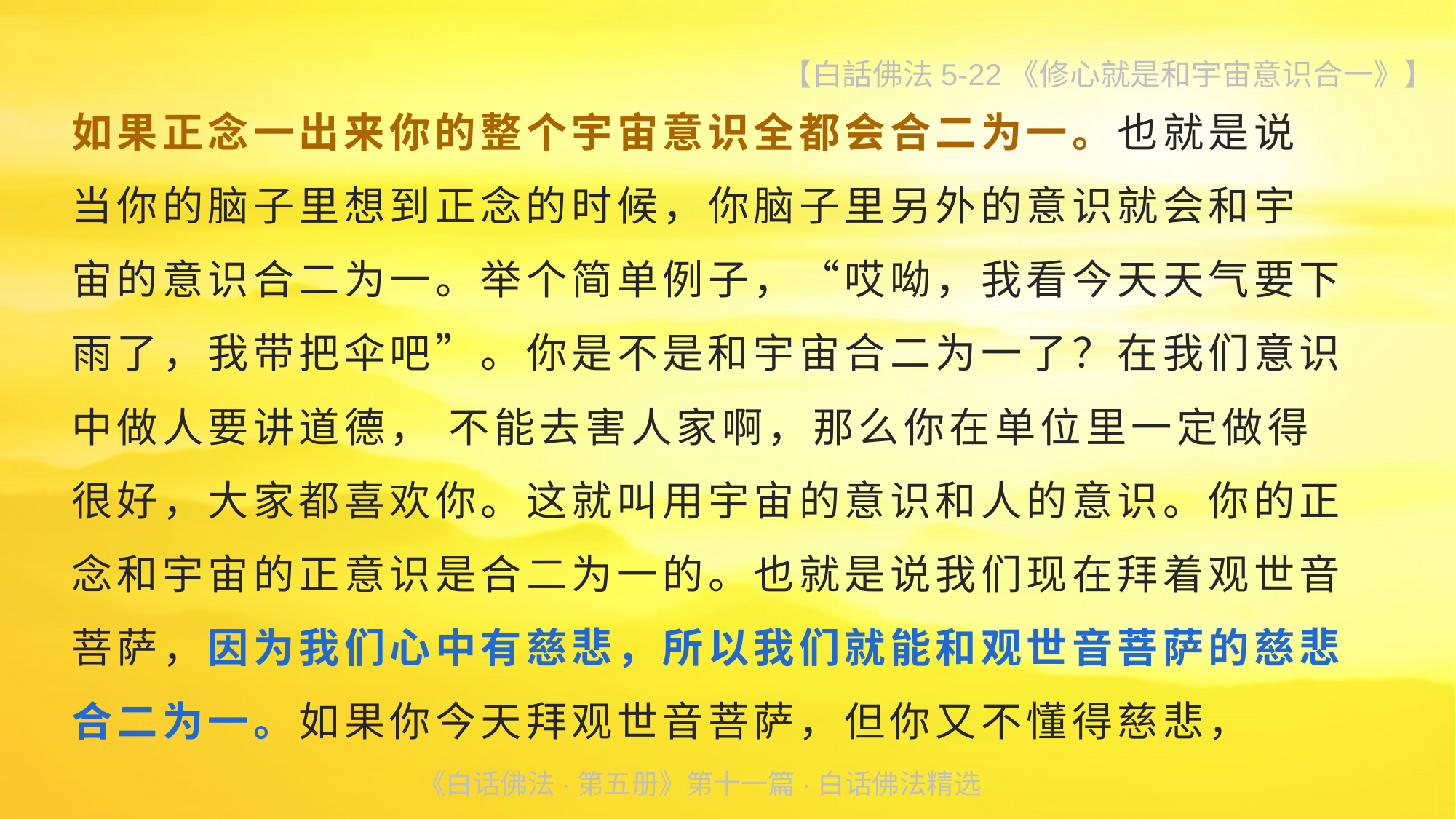

【白話佛法5-22《修心就是和宇宙意识合一》】
如果正念一出来你的整个宇宙意识全都会合二为一。也就是说
当你的脑子里想到正念的时候，你脑子里另外的意识就会和宇
宙的意识合二为一。举个简单例子，“哎呦，我看今天天气要下
雨了，我带把伞吧”。你是不是和宇宙合二为一了？在我们意识
中做人要讲道德， 不能去害人家啊，那么你在单位里一定做得
很好，大家都喜欢你。这就叫用宇宙的意识和人的意识。你的正
念和宇宙的正意识是合二为一的。也就是说我们现在拜着观世音
菩萨，因为我们心中有慈悲，所以我们就能和观世音菩萨的慈悲
合二为一。如果你今天拜观世音菩萨，但你又不懂得慈悲，
《白话佛法·第五册》第十一篇·白话佛法精选